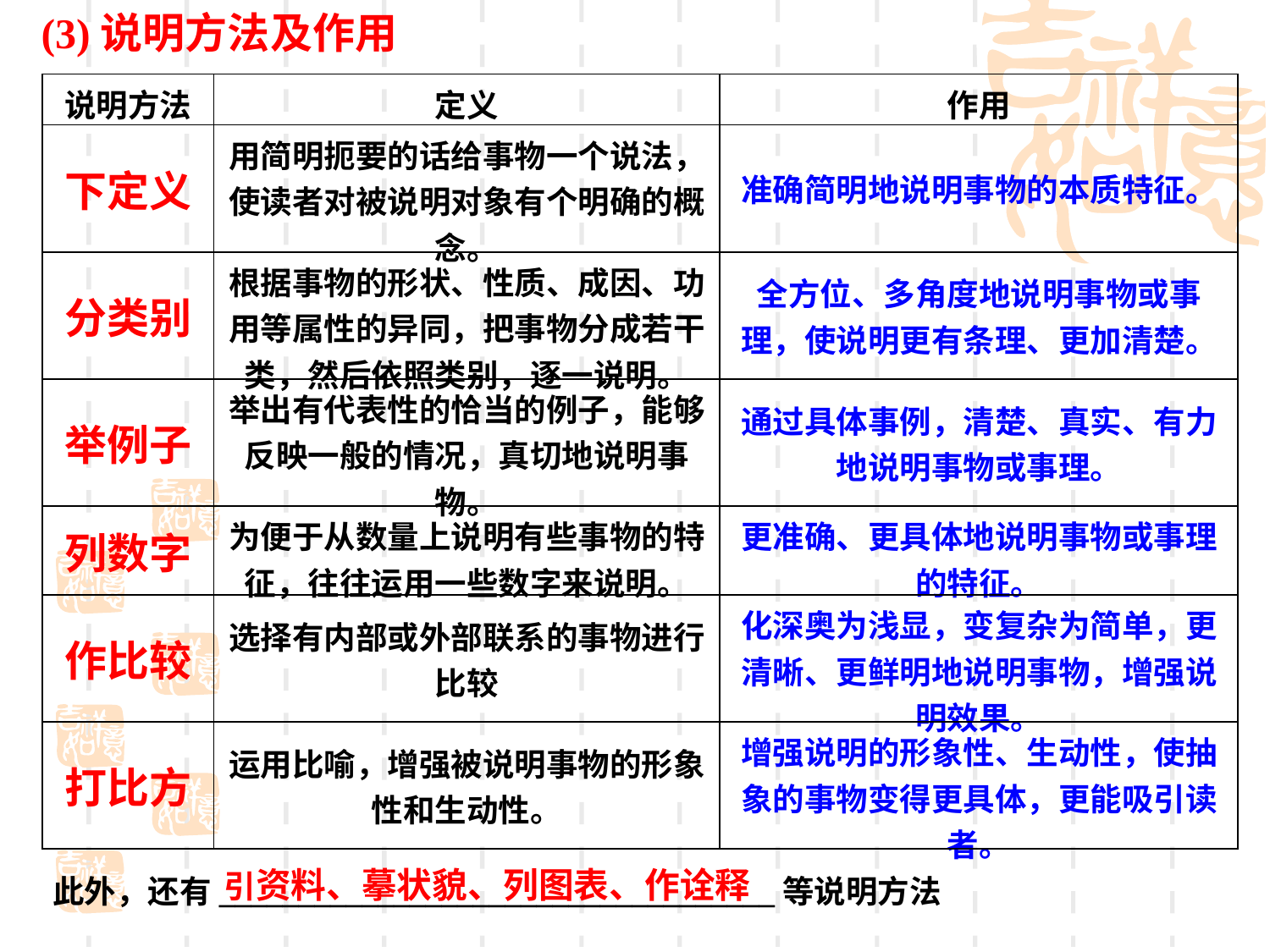

(3)说明方法及作用
| 说明方法 | 定义 | 作用 |
| --- | --- | --- |
| 下定义 | 用简明扼要的话给事物一个说法，使读者对被说明对象有个明确的概念。 | 准确简明地说明事物的本质特征。 |
| 分类别 | 根据事物的形状、性质、成因、功用等属性的异同，把事物分成若干类，然后依照类别，逐一说明。 | 全方位、多角度地说明事物或事理，使说明更有条理、更加清楚。 |
| 举例子 | 举出有代表性的恰当的例子，能够反映一般的情况，真切地说明事物。 | 通过具体事例，清楚、真实、有力地说明事物或事理。 |
| 列数字 | 为便于从数量上说明有些事物的特征，往往运用一些数字来说明。 | 更准确、更具体地说明事物或事理的特征。 |
| 作比较 | 选择有内部或外部联系的事物进行比较 | 化深奥为浅显，变复杂为简单，更清晰、更鲜明地说明事物，增强说明效果。 |
| 打比方 | 运用比喻，增强被说明事物的形象性和生动性。 | 增强说明的形象性、生动性，使抽象的事物变得更具体，更能吸引读者。 |
引资料、摹状貌、列图表、作诠释
此外，还有___________________________________等说明方法